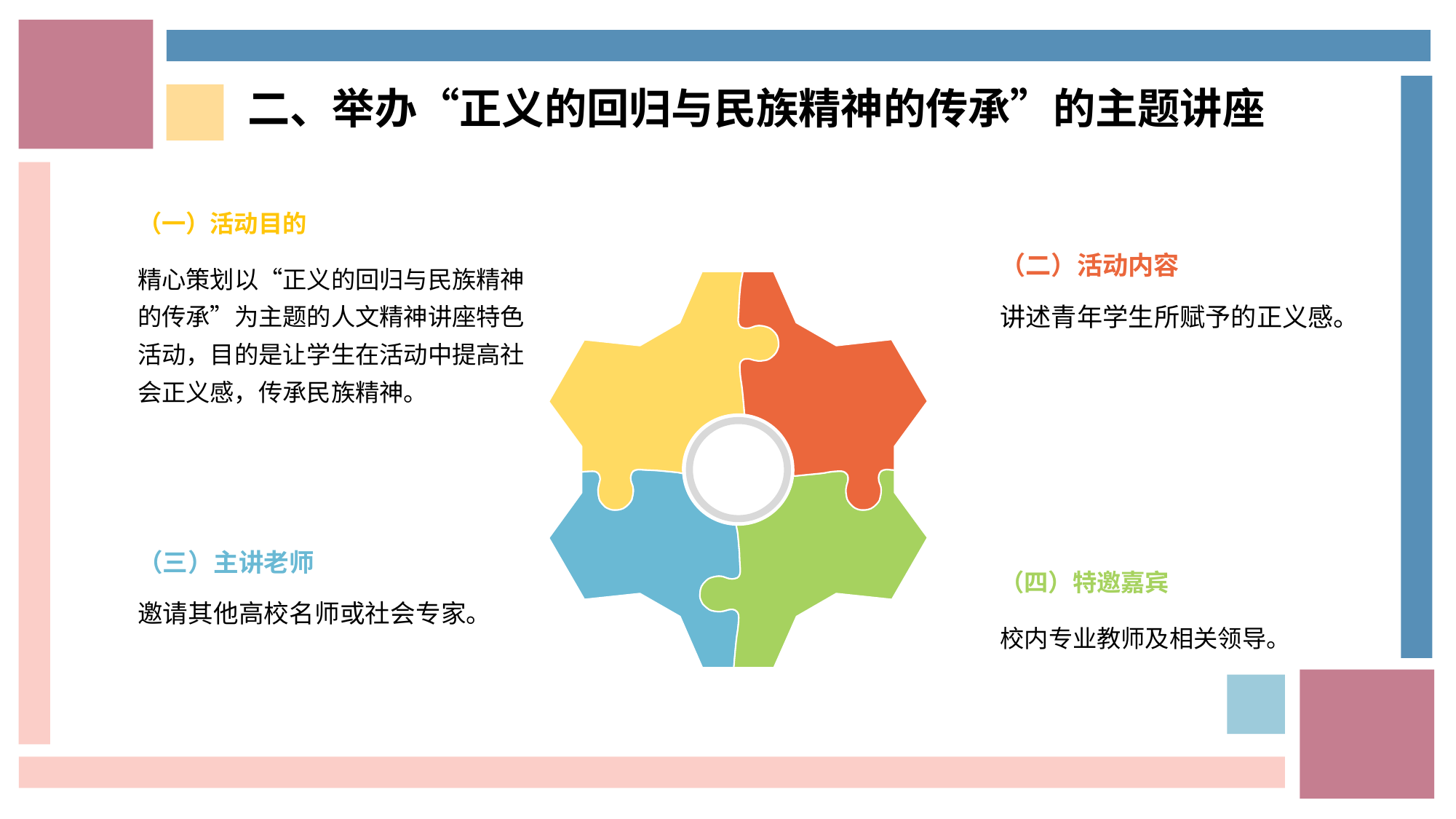

二、举办“正义的回归与民族精神的传承”的主题讲座

（一）活动目的
精心策划以“正义的回归与民族精神的传承”为主题的人文精神讲座特色活动，目的是让学生在活动中提高社会正义感，传承民族精神。
（二）活动内容
讲述青年学生所赋予的正义感。

（三）主讲老师
邀请其他高校名师或社会专家。
（四）特邀嘉宾
校内专业教师及相关领导。